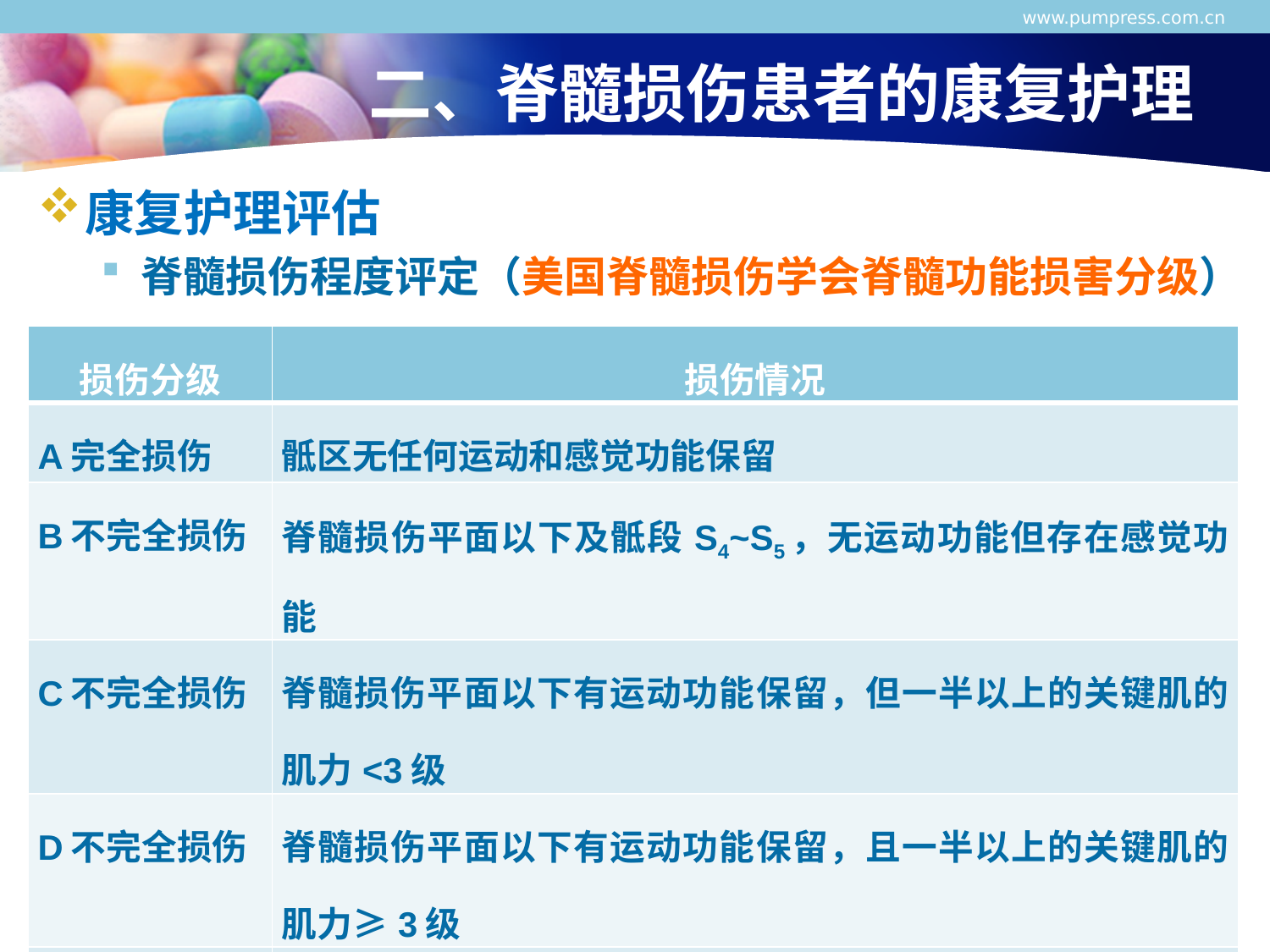

www.pumpress.com.cn
# 二、脊髓损伤患者的康复护理
康复护理评估
脊髓损伤程度评定（美国脊髓损伤学会脊髓功能损害分级）
| 损伤分级 | 损伤情况 |
| --- | --- |
| A完全损伤 | 骶区无任何运动和感觉功能保留 |
| B不完全损伤 | 脊髓损伤平面以下及骶段S4~S5，无运动功能但存在感觉功能 |
| C不完全损伤 | 脊髓损伤平面以下有运动功能保留，但一半以上的关键肌的肌力<3级 |
| D不完全损伤 | 脊髓损伤平面以下有运动功能保留，且一半以上的关键肌的肌力≥3级 |
| E正常 | 运动和感觉功能正常 |